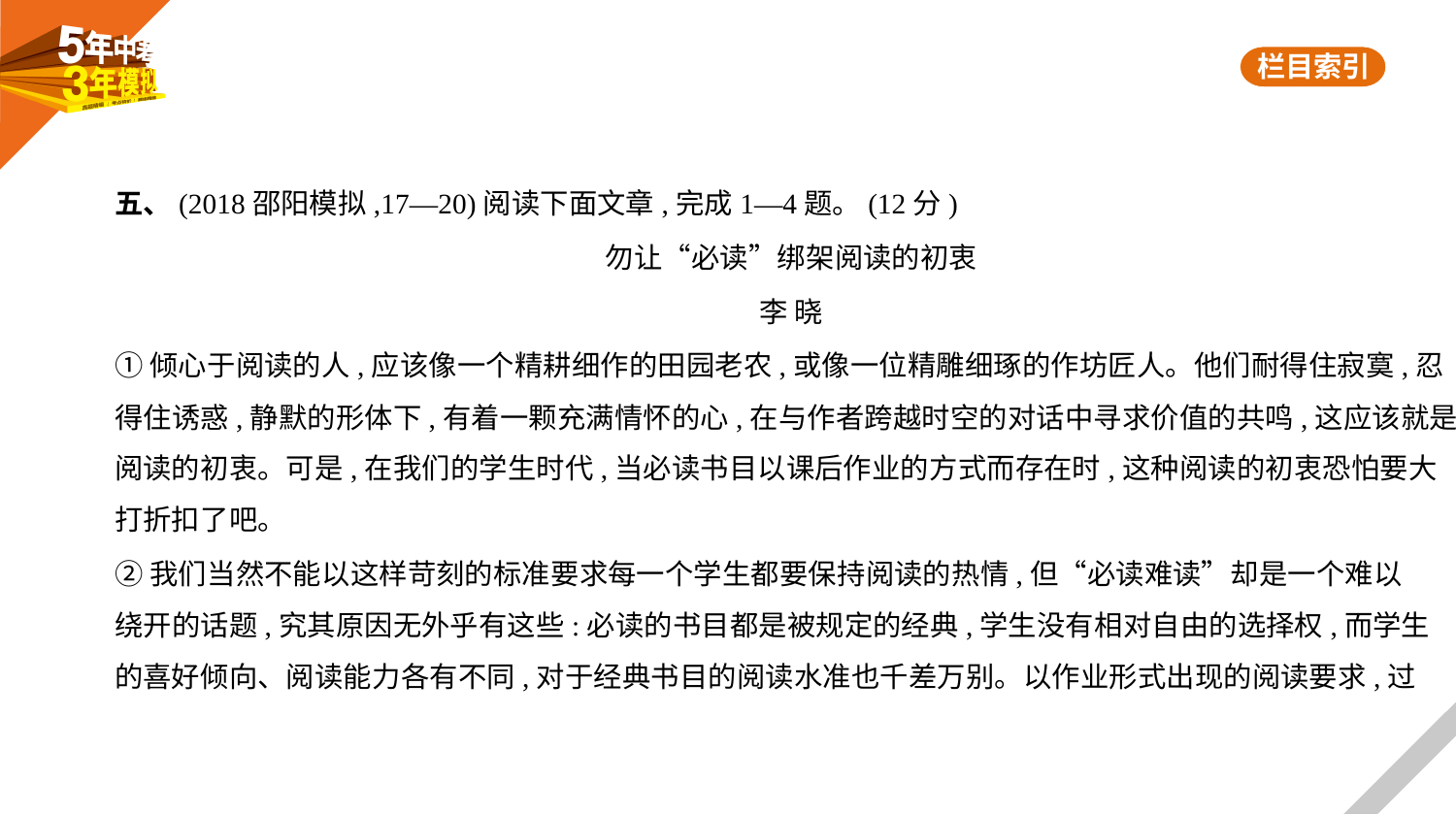

五、(2018邵阳模拟,17—20)阅读下面文章,完成1—4题。(12分)
勿让“必读”绑架阅读的初衷
李 晓
①倾心于阅读的人,应该像一个精耕细作的田园老农,或像一位精雕细琢的作坊匠人。他们耐得住寂寞,忍
得住诱惑,静默的形体下,有着一颗充满情怀的心,在与作者跨越时空的对话中寻求价值的共鸣,这应该就是
阅读的初衷。可是,在我们的学生时代,当必读书目以课后作业的方式而存在时,这种阅读的初衷恐怕要大
打折扣了吧。
②我们当然不能以这样苛刻的标准要求每一个学生都要保持阅读的热情,但“必读难读”却是一个难以
绕开的话题,究其原因无外乎有这些:必读的书目都是被规定的经典,学生没有相对自由的选择权,而学生
的喜好倾向、阅读能力各有不同,对于经典书目的阅读水准也千差万别。以作业形式出现的阅读要求,过